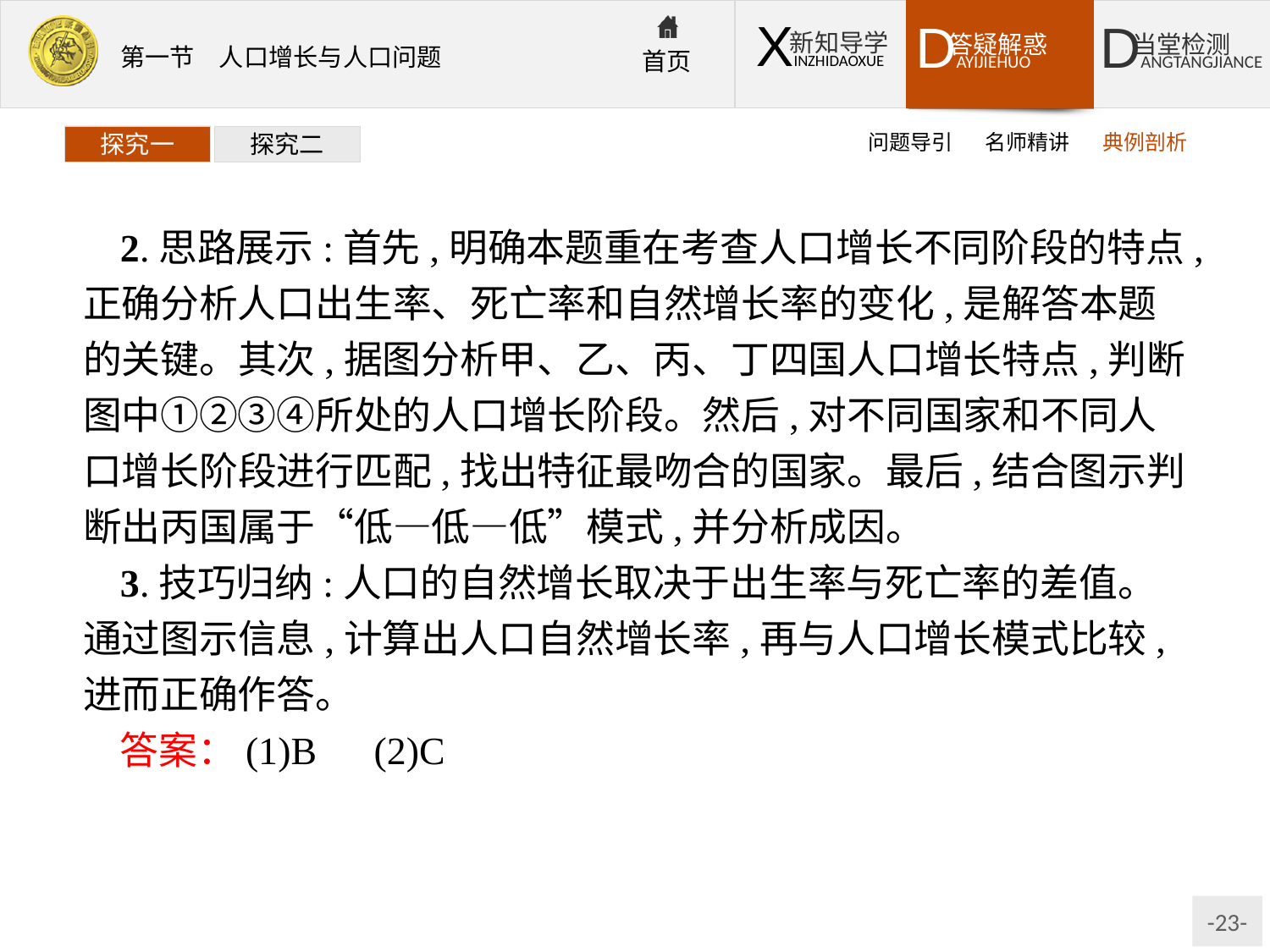

问题导引
名师精讲
典例剖析
探究一
探究二
2.思路展示:首先,明确本题重在考查人口增长不同阶段的特点,正确分析人口出生率、死亡率和自然增长率的变化,是解答本题的关键。其次,据图分析甲、乙、丙、丁四国人口增长特点,判断图中①②③④所处的人口增长阶段。然后,对不同国家和不同人口增长阶段进行匹配,找出特征最吻合的国家。最后,结合图示判断出丙国属于“低—低—低”模式,并分析成因。
3.技巧归纳:人口的自然增长取决于出生率与死亡率的差值。通过图示信息,计算出人口自然增长率,再与人口增长模式比较,进而正确作答。
答案：(1)B　(2)C